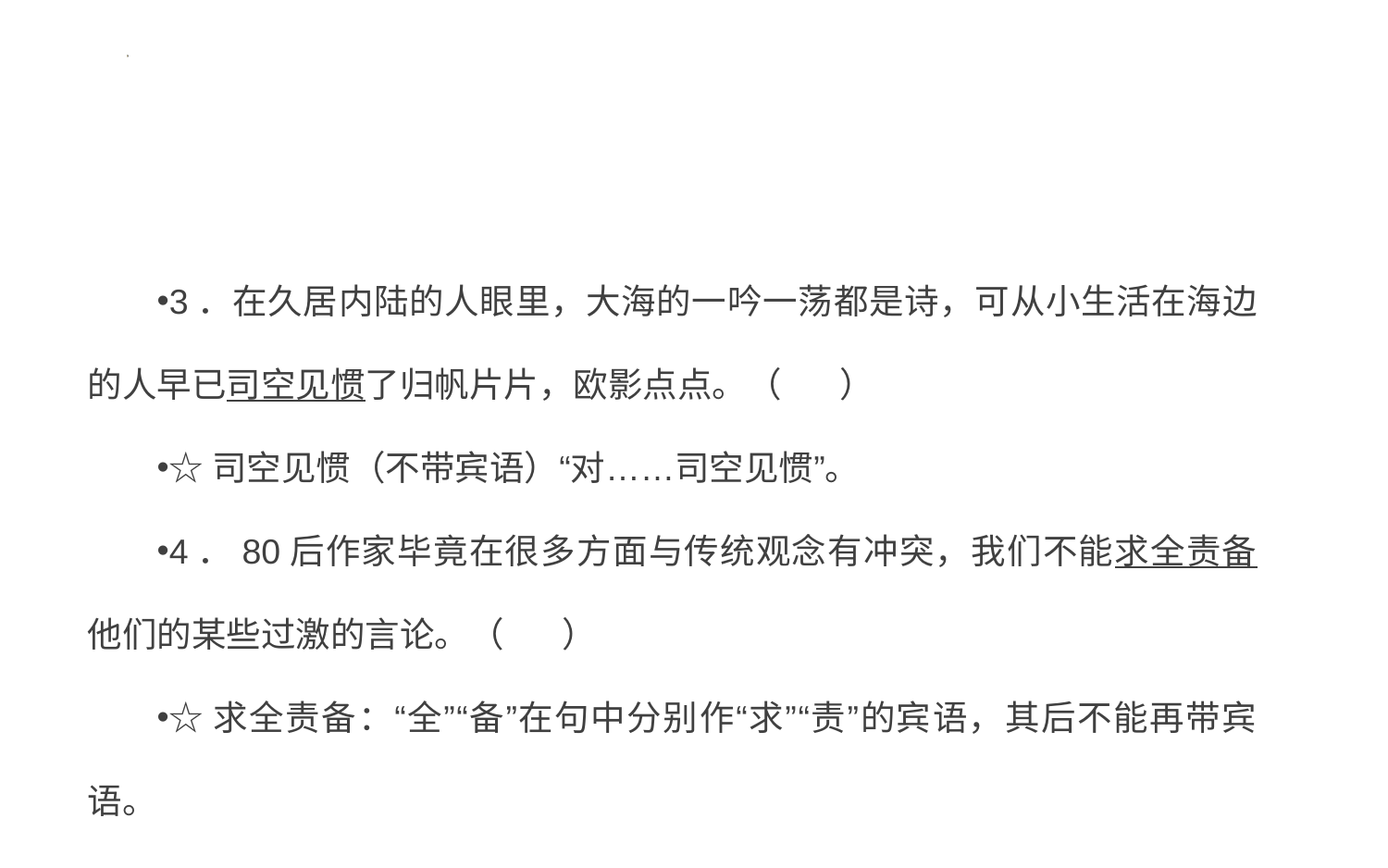

#
3．在久居内陆的人眼里，大海的一吟一荡都是诗，可从小生活在海边的人早已司空见惯了归帆片片，欧影点点。（      ）
☆司空见惯（不带宾语）“对……司空见惯”。
4．80后作家毕竟在很多方面与传统观念有冲突，我们不能求全责备他们的某些过激的言论。（      ）
☆求全责备：“全”“备”在句中分别作“求”“责”的宾语，其后不能再带宾语。